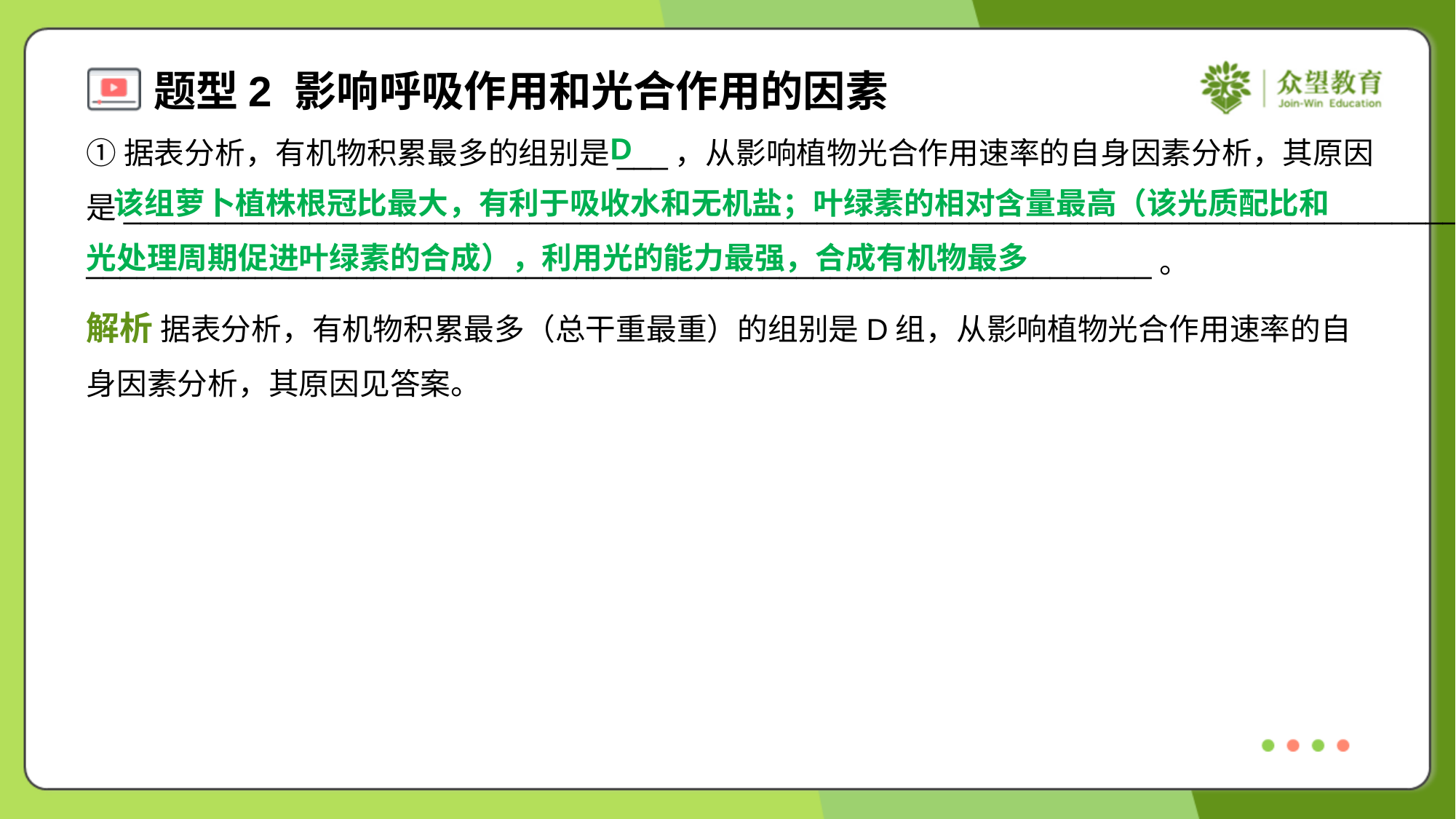

D
①据表分析，有机物积累最多的组别是___，从影响植物光合作用速率的自身因素分析，其原因
是__________________________________________________________________________________
_______________________________________________________________。
   该组萝卜植株根冠比最大，有利于吸收水和无机盐；叶绿素的相对含量最高（该光质配比和
光处理周期促进叶绿素的合成），利用光的能力最强，合成有机物最多
解析 据表分析，有机物积累最多（总干重最重）的组别是D组，从影响植物光合作用速率的自
身因素分析，其原因见答案。